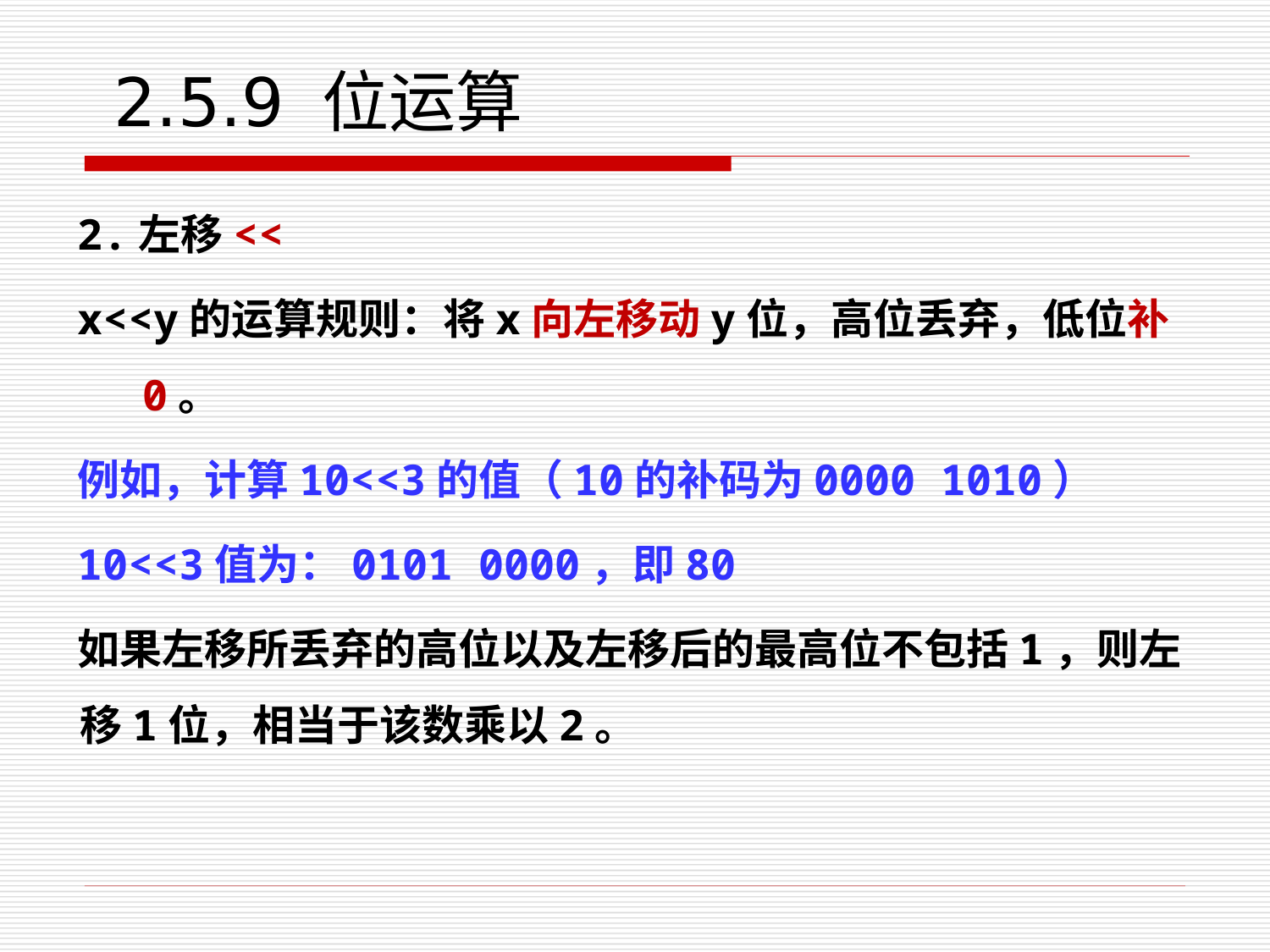

# 2.5.9 位运算
2.左移<<
x<<y的运算规则：将x向左移动y位，高位丢弃，低位补0。
例如，计算10<<3的值（10的补码为0000 1010）
10<<3值为：0101 0000，即80
如果左移所丢弃的高位以及左移后的最高位不包括1，则左移1位，相当于该数乘以2。